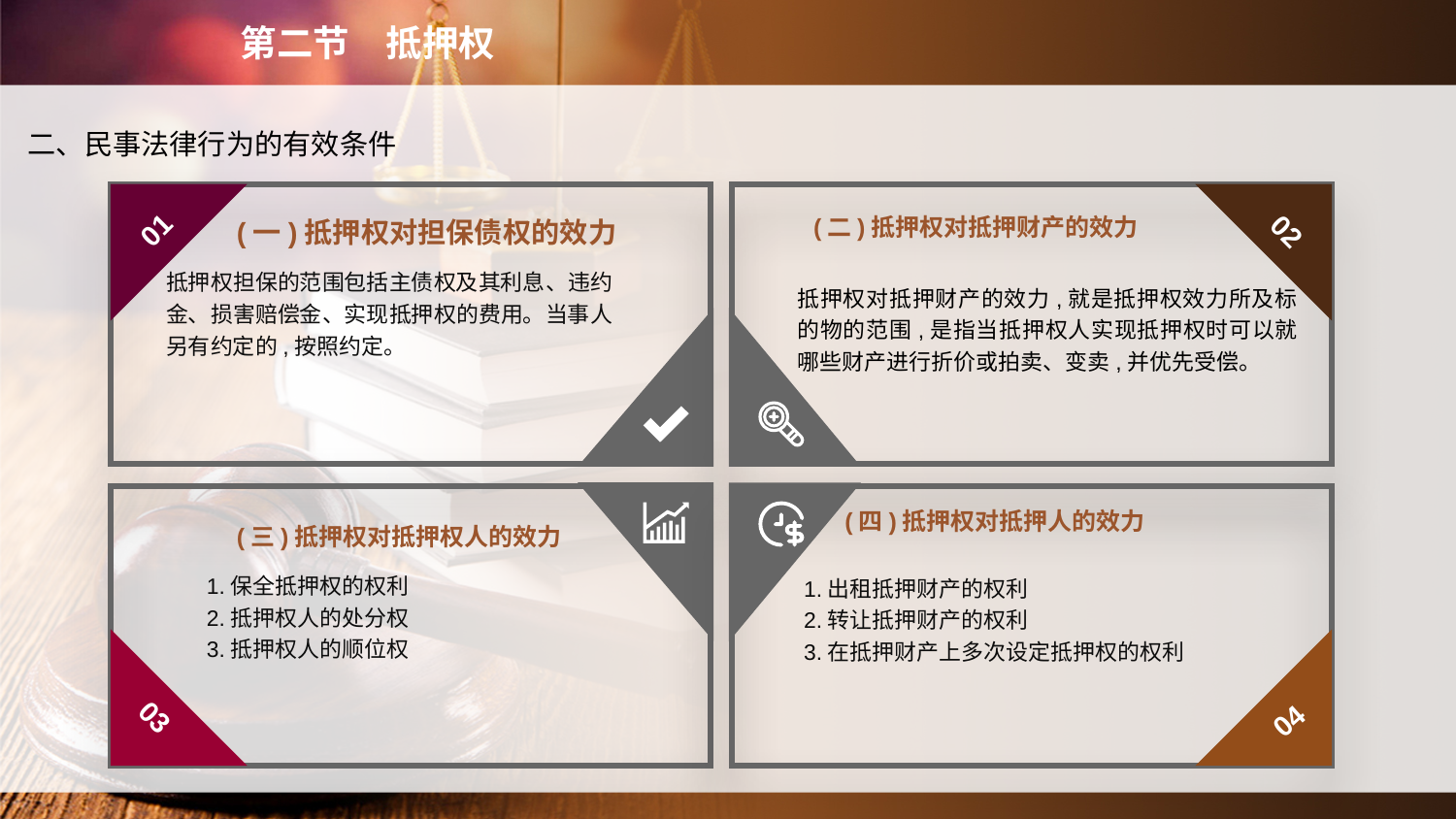

第二节　抵押权
二、民事法律行为的有效条件

(二)抵押权对抵押财产的效力
01
02
(一)抵押权对担保债权的效力
抵押权担保的范围包括主债权及其利息、违约金、损害赔偿金、实现抵押权的费用。当事人另有约定的,按照约定。
抵押权对抵押财产的效力,就是抵押权效力所及标的物的范围,是指当抵押权人实现抵押权时可以就哪些财产进行折价或拍卖、变卖,并优先受偿。

(四)抵押权对抵押人的效力

(三)抵押权对抵押权人的效力
1.保全抵押权的权利
2.抵押权人的处分权
3.抵押权人的顺位权
1.出租抵押财产的权利
2.转让抵押财产的权利
3.在抵押财产上多次设定抵押权的权利

03
04